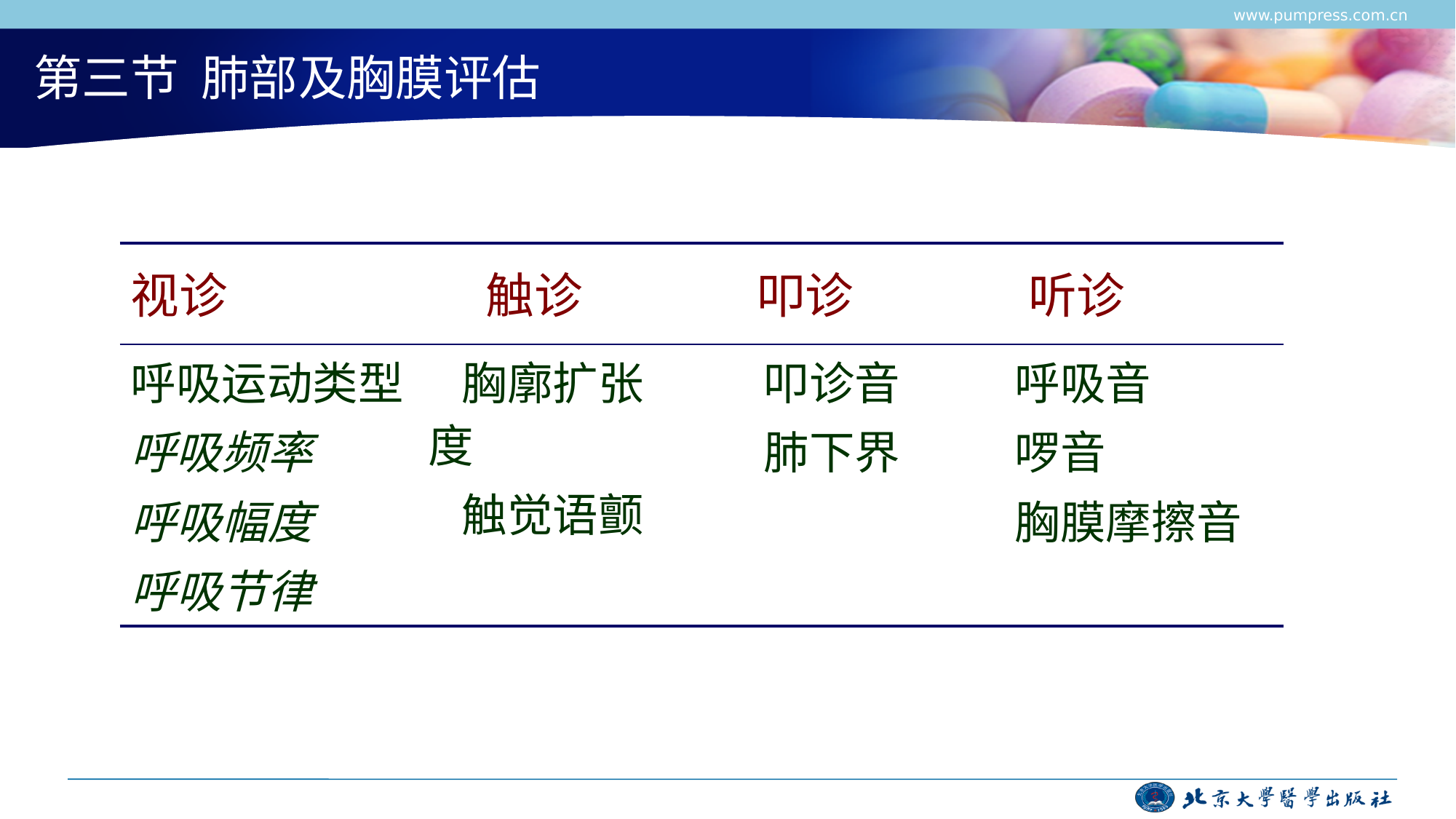

www.pumpress.com.cn
# 第三节  肺部及胸膜评估
| 视诊 | 触诊 | 叩诊 | 听诊 |
| --- | --- | --- | --- |
| 呼吸运动类型 呼吸频率 呼吸幅度 呼吸节律 | 胸廓扩张度 触觉语颤 | 叩诊音 肺下界 | 呼吸音 啰音 胸膜摩擦音 |